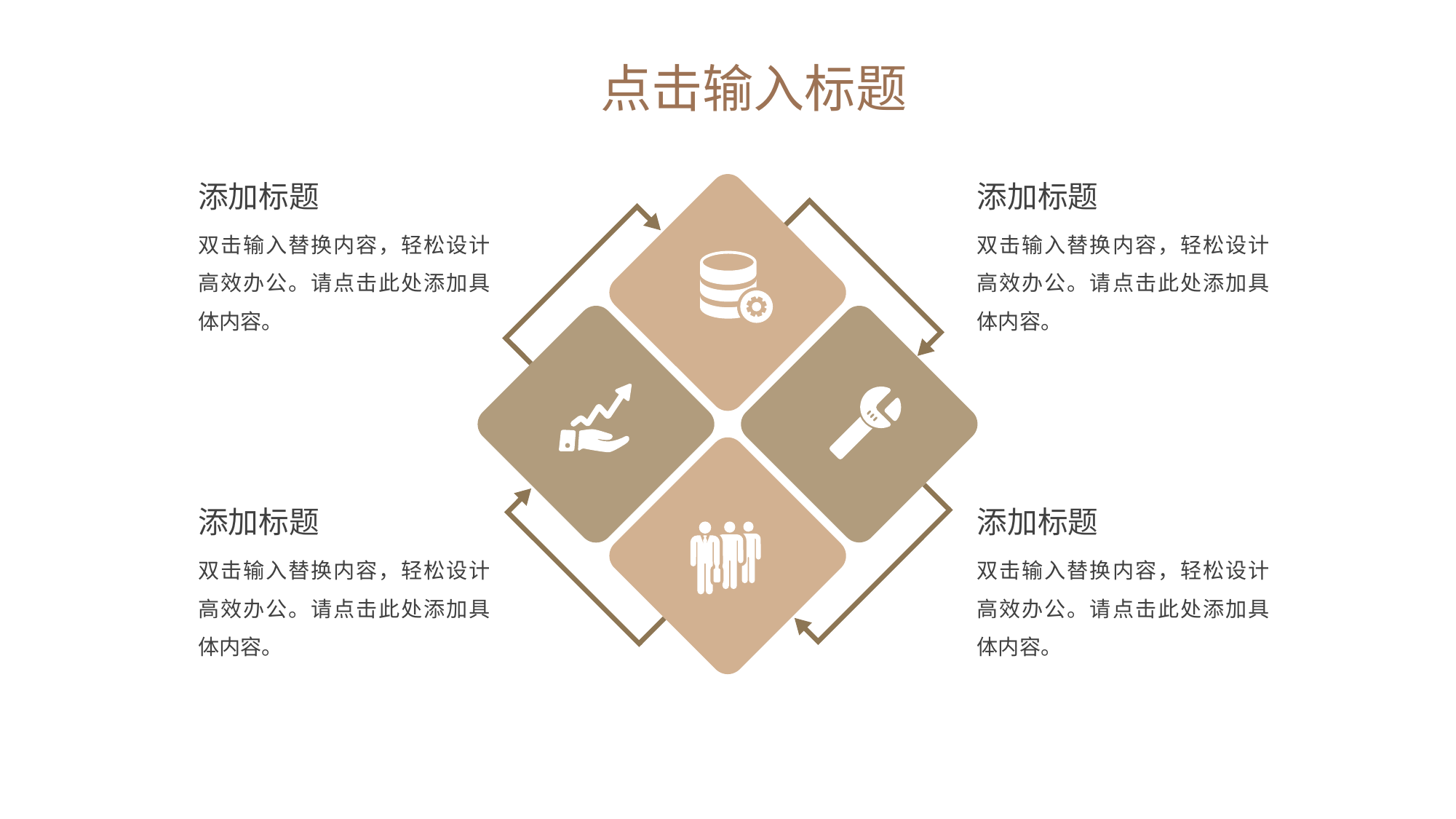

点击输入标题
添加标题
添加标题

双击输入替换内容，轻松设计高效办公。请点击此处添加具体内容。
双击输入替换内容，轻松设计高效办公。请点击此处添加具体内容。

添加标题
添加标题

双击输入替换内容，轻松设计高效办公。请点击此处添加具体内容。
双击输入替换内容，轻松设计高效办公。请点击此处添加具体内容。